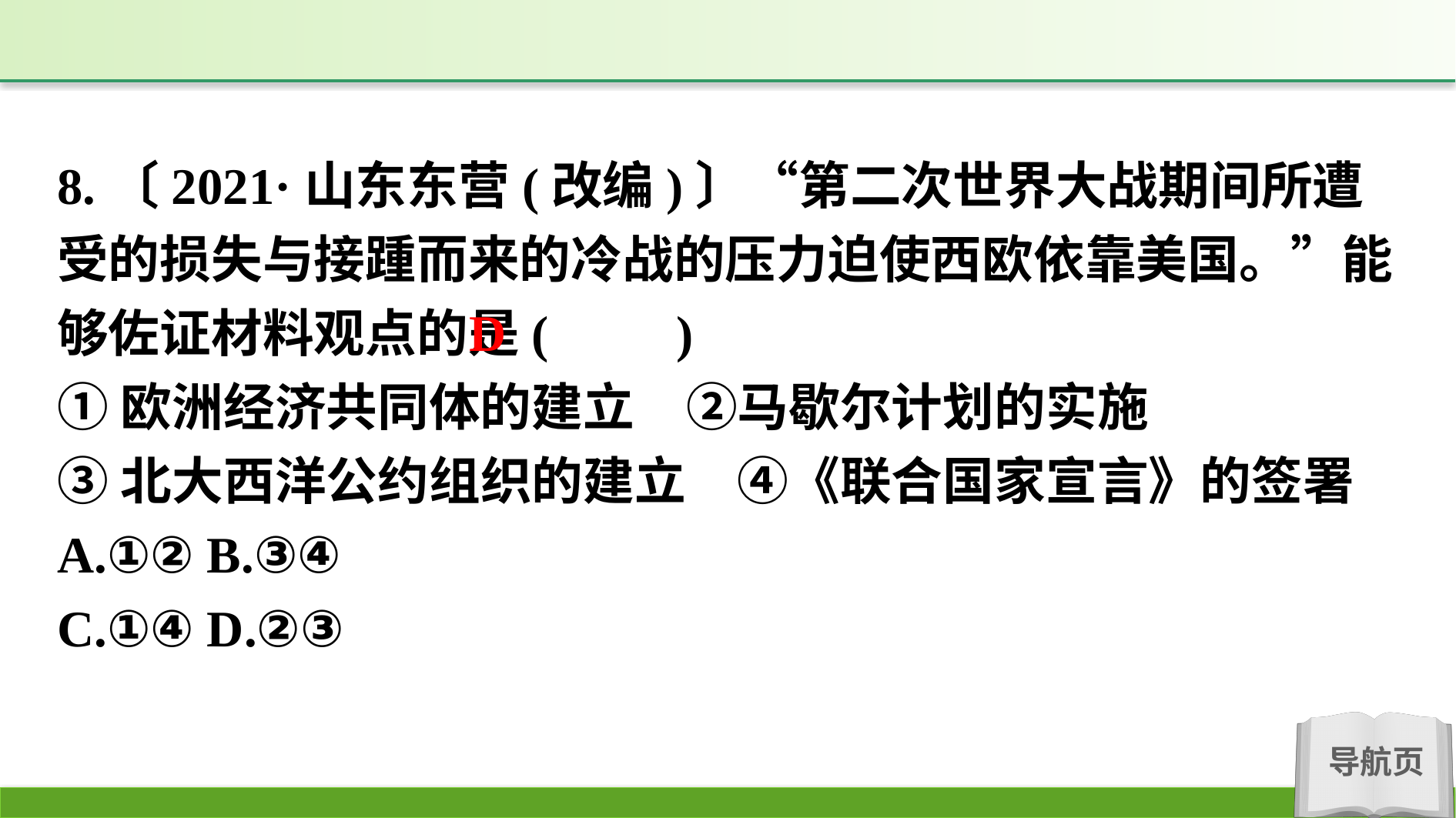

8.〔2021·山东东营(改编)〕“第二次世界大战期间所遭受的损失与接踵而来的冷战的压力迫使西欧依靠美国。”能够佐证材料观点的是(　　)
①欧洲经济共同体的建立　②马歇尔计划的实施
③北大西洋公约组织的建立　④《联合国家宣言》的签署
A.①②	B.③④
C.①④	D.②③
D